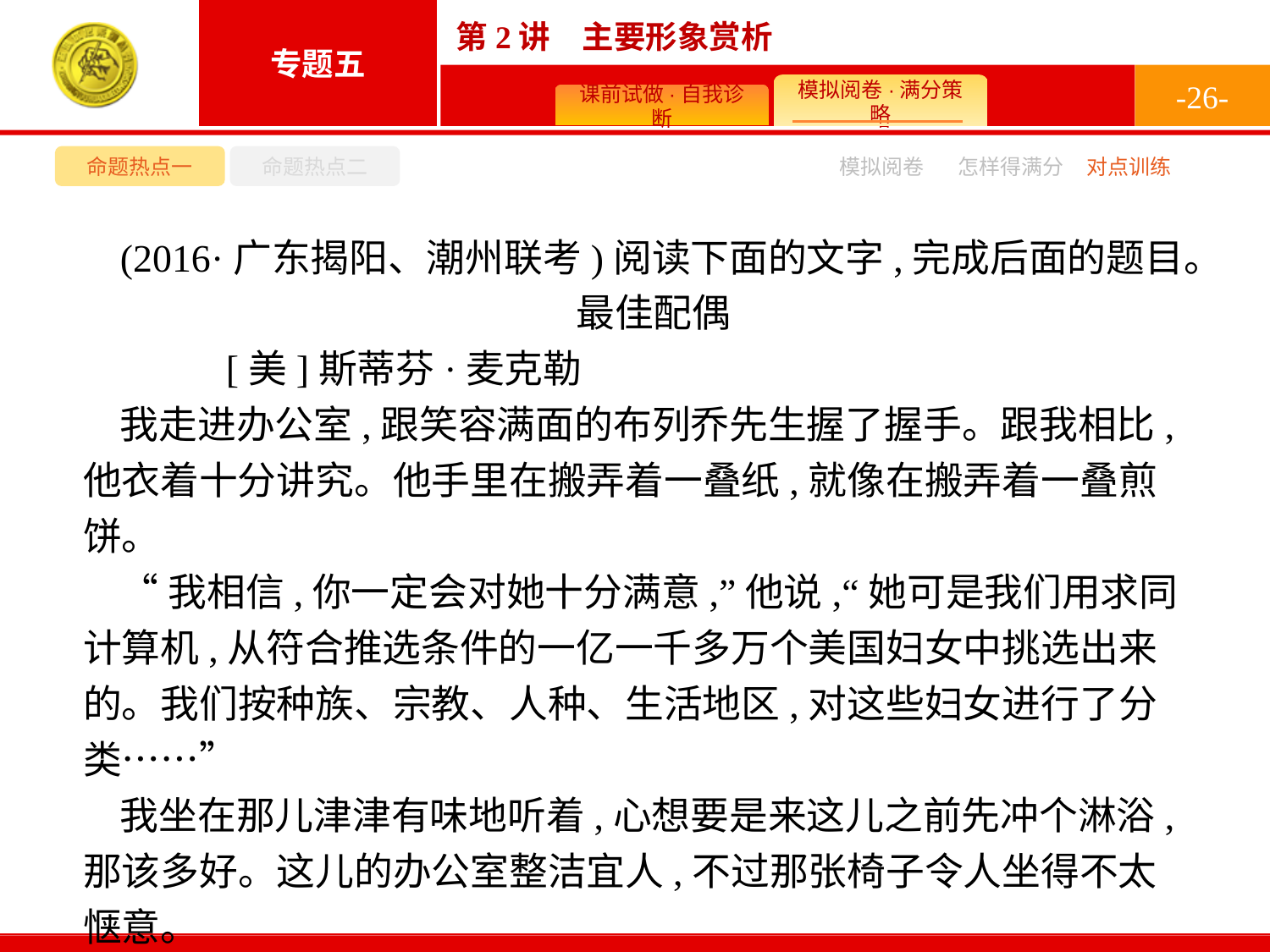

-26-
命题热点一
命题热点二
模拟阅卷
怎样得满分
对点训练
(2016·广东揭阳、潮州联考)阅读下面的文字,完成后面的题目。
最佳配偶
	[美]斯蒂芬·麦克勒
我走进办公室,跟笑容满面的布列乔先生握了握手。跟我相比,他衣着十分讲究。他手里在搬弄着一叠纸,就像在搬弄着一叠煎饼。
“我相信,你一定会对她十分满意,”他说,“她可是我们用求同计算机,从符合推选条件的一亿一千多万个美国妇女中挑选出来的。我们按种族、宗教、人种、生活地区,对这些妇女进行了分类……”
我坐在那儿津津有味地听着,心想要是来这儿之前先冲个淋浴,那该多好。这儿的办公室整洁宜人,不过那张椅子令人坐得不太惬意。